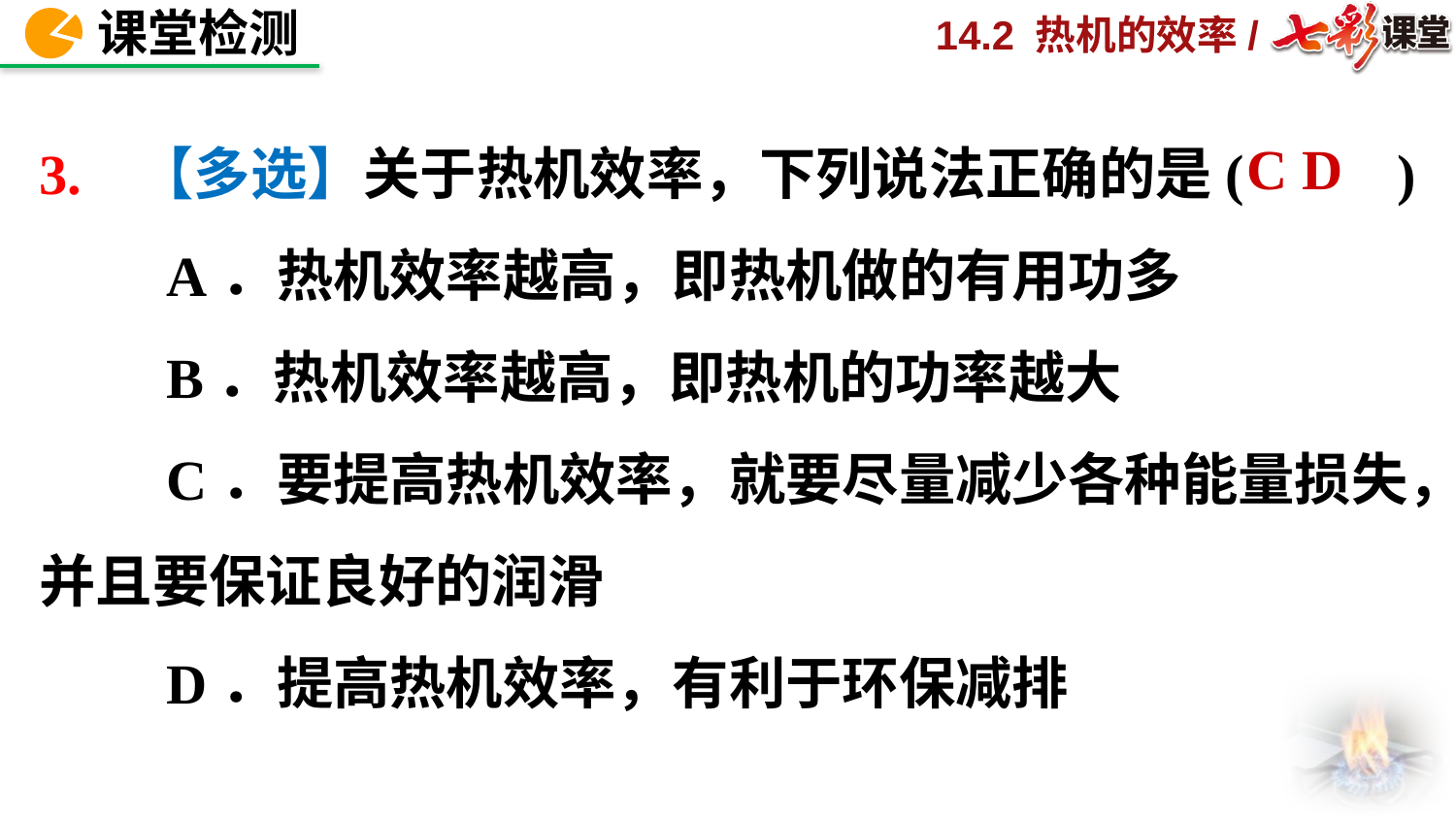

课堂检测

3.   【多选】关于热机效率，下列说法正确的是(　　 )
　　A．热机效率越高，即热机做的有用功多
　　B．热机效率越高，即热机的功率越大
　　C．要提高热机效率，就要尽量减少各种能量损失，并且要保证良好的润滑
　　D．提高热机效率，有利于环保减排
  C D